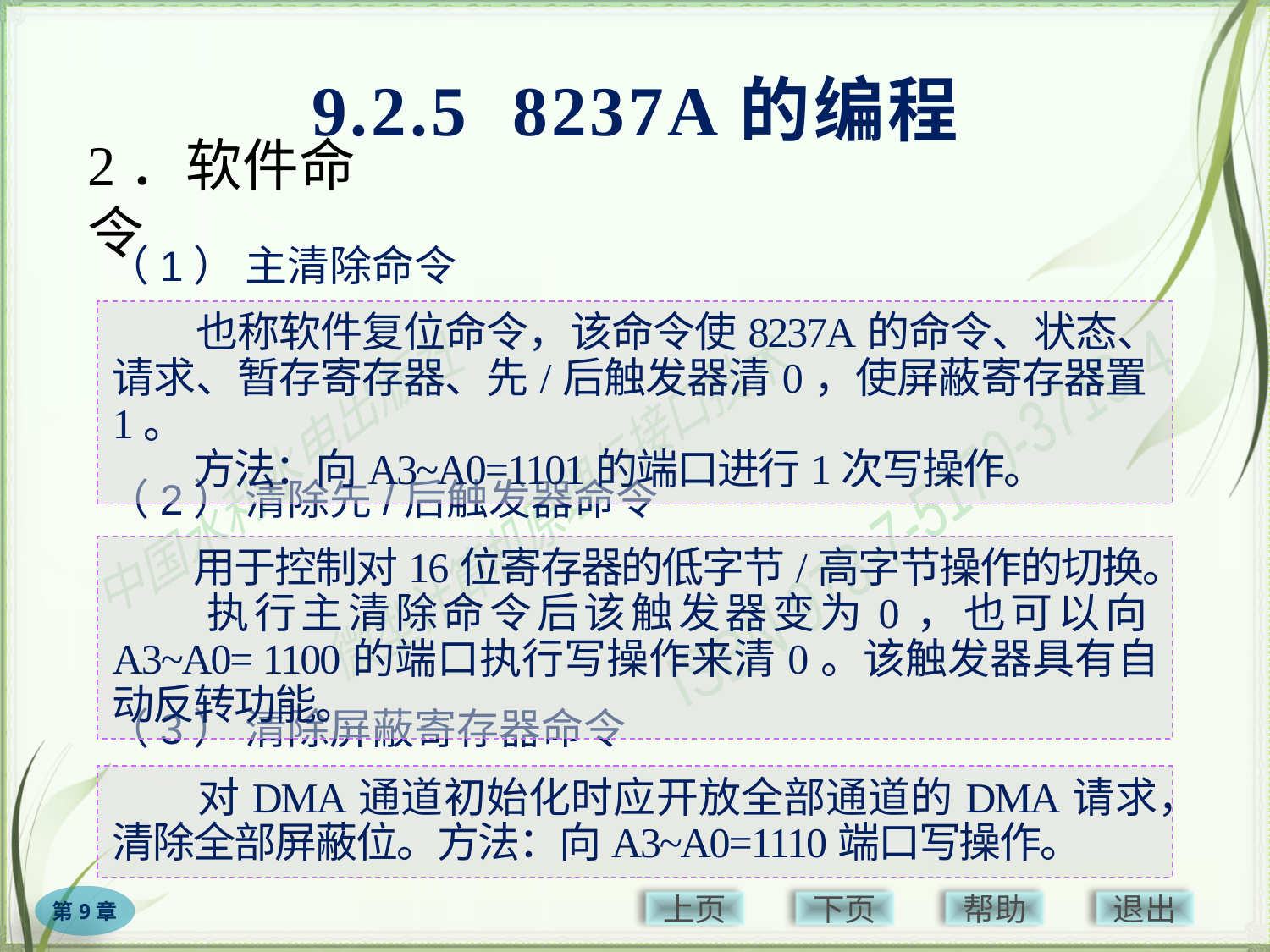

9.2.5  8237A的编程
# 2．软件命令
（1） 主清除命令
　　也称软件复位命令，该命令使8237A的命令、状态、请求、暂存寄存器、先/后触发器清0，使屏蔽寄存器置1。
　　方法：向A3~A0=1101的端口进行1次写操作。
（2） 清除先/后触发器命令
　　用于控制对16位寄存器的低字节/高字节操作的切换。
　　执行主清除命令后该触发器变为0，也可以向A3~A0= 1100的端口执行写操作来清0。该触发器具有自动反转功能。
（3） 清除屏蔽寄存器命令
　　对DMA通道初始化时应开放全部通道的DMA请求，清除全部屏蔽位。方法：向A3~A0=1110端口写操作。